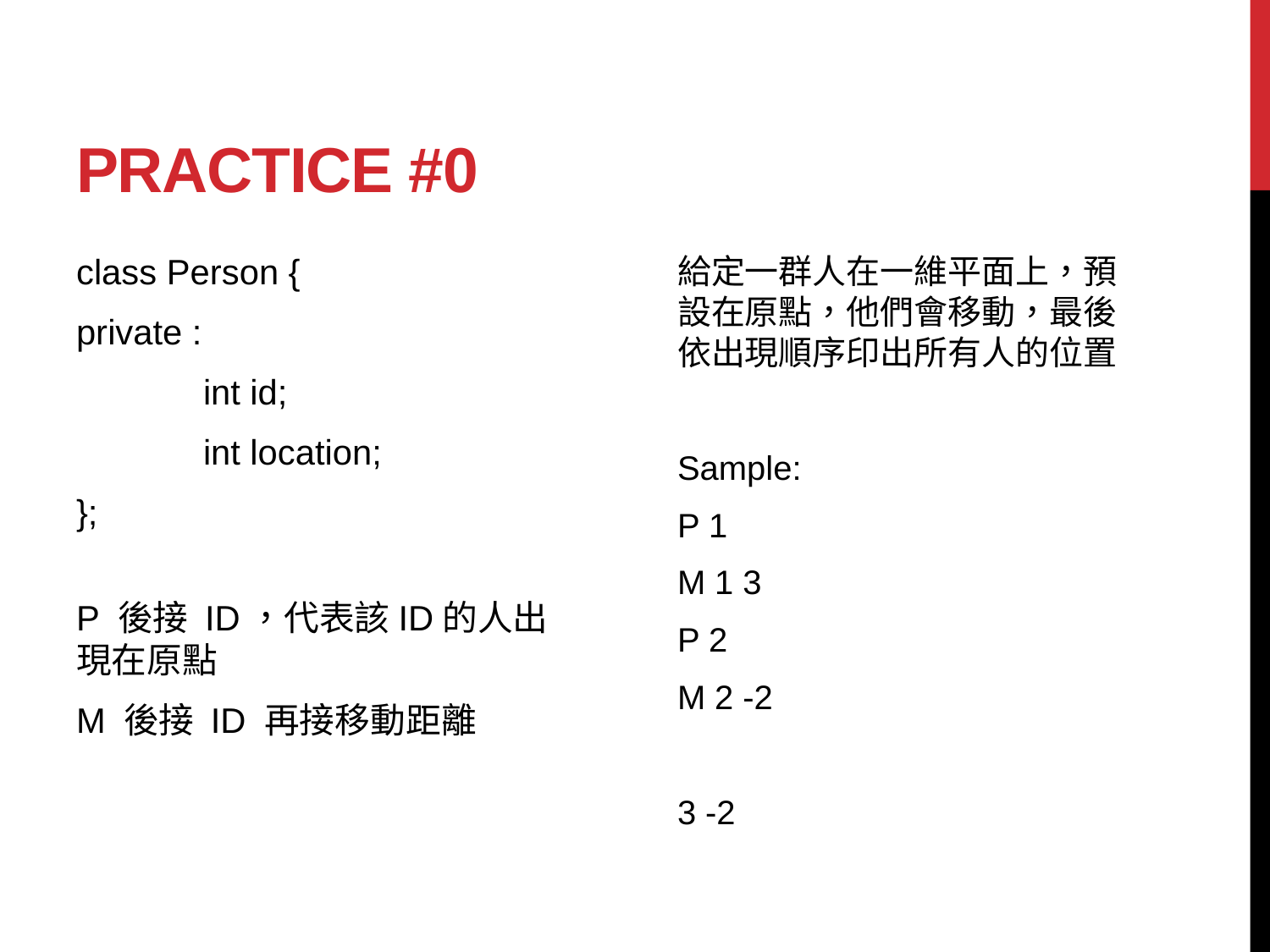

# Practice #0
給定一群人在一維平面上，預設在原點，他們會移動，最後依出現順序印出所有人的位置

Sample:
P 1
M 1 3
P 2
M 2 -2

3 -2
class Person {
private :
	int id;
	int location;
};
P 後接 ID，代表該ID的人出現在原點
M 後接 ID 再接移動距離